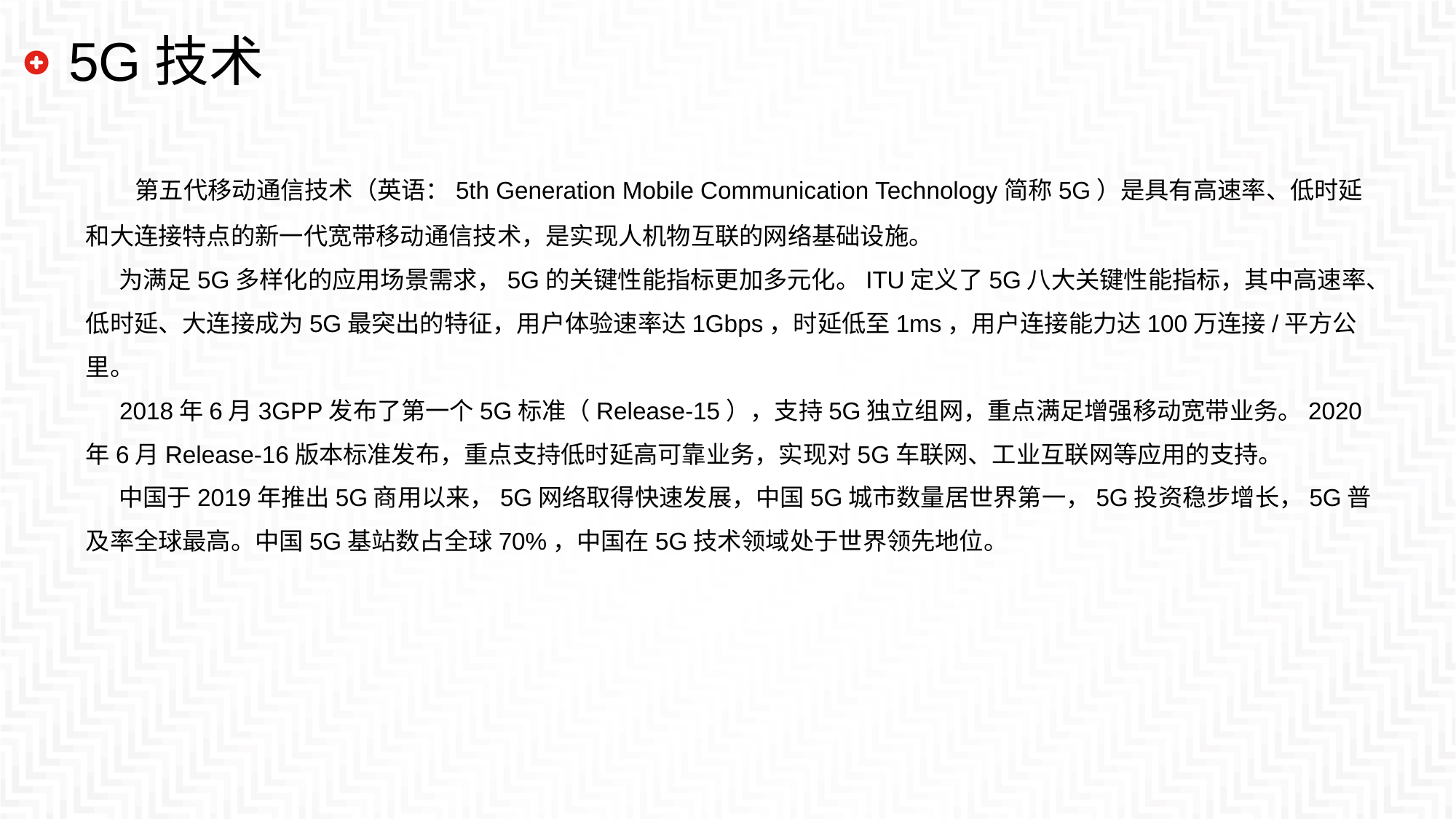

# 5G技术
      第五代移动通信技术（英语：5th Generation Mobile Communication Technology简称5G）是具有高速率、低时延和大连接特点的新一代宽带移动通信技术，是实现人机物互联的网络基础设施。
     为满足5G多样化的应用场景需求，5G的关键性能指标更加多元化。ITU定义了5G八大关键性能指标，其中高速率、低时延、大连接成为5G最突出的特征，用户体验速率达1Gbps，时延低至1ms，用户连接能力达100万连接/平方公里。
     2018年6月3GPP发布了第一个5G标准（Release-15），支持5G独立组网，重点满足增强移动宽带业务。2020年6月Release-16版本标准发布，重点支持低时延高可靠业务，实现对5G车联网、工业互联网等应用的支持。
     中国于2019年推出5G商用以来，5G网络取得快速发展，中国5G城市数量居世界第一，5G投资稳步增长，5G普及率全球最高。中国5G基站数占全球70%，中国在5G技术领域处于世界领先地位。